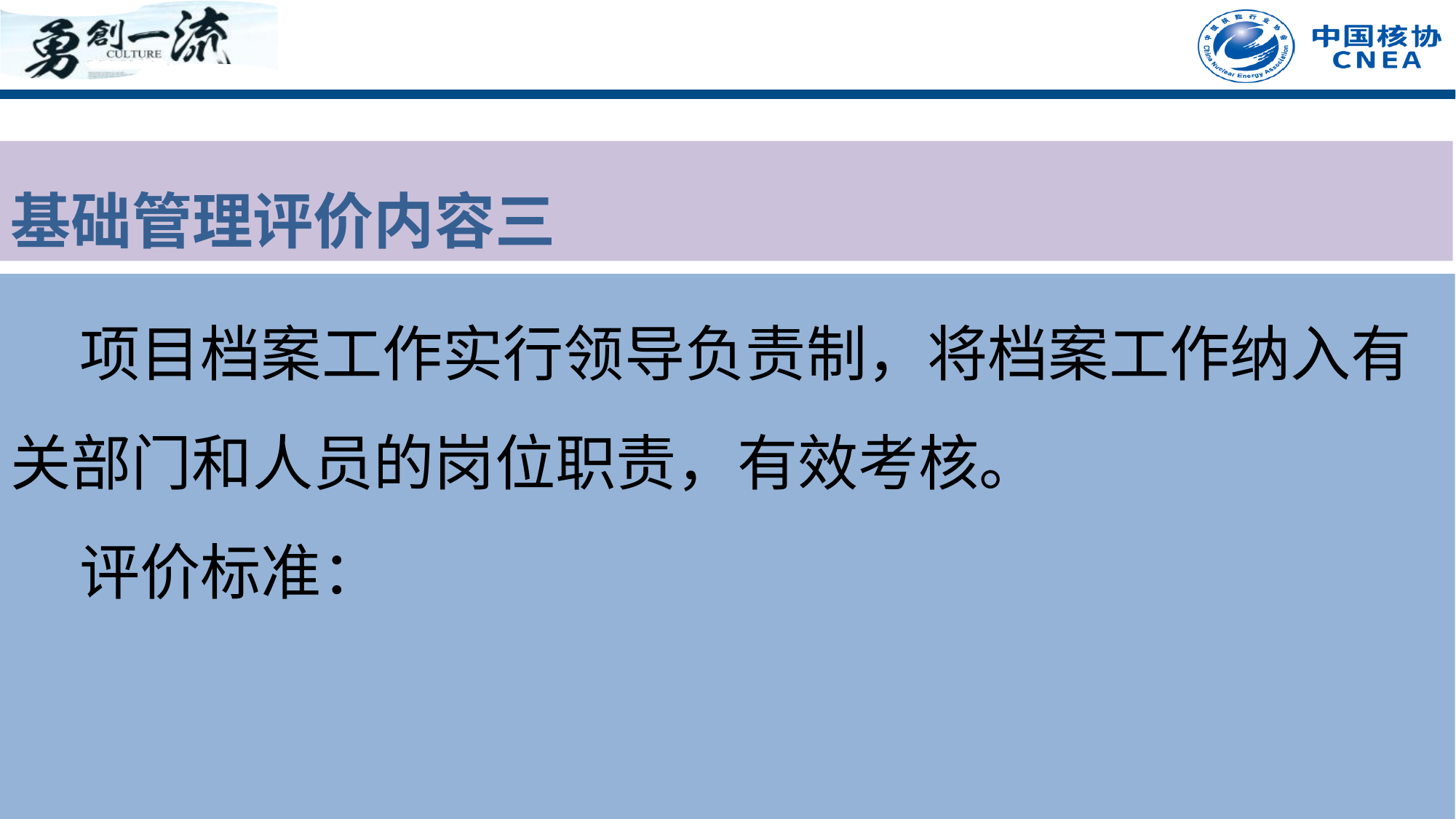

基础管理评价内容三
    项目档案工作实行领导负责制，将档案工作纳入有关部门和人员的岗位职责，有效考核。
    评价标准：